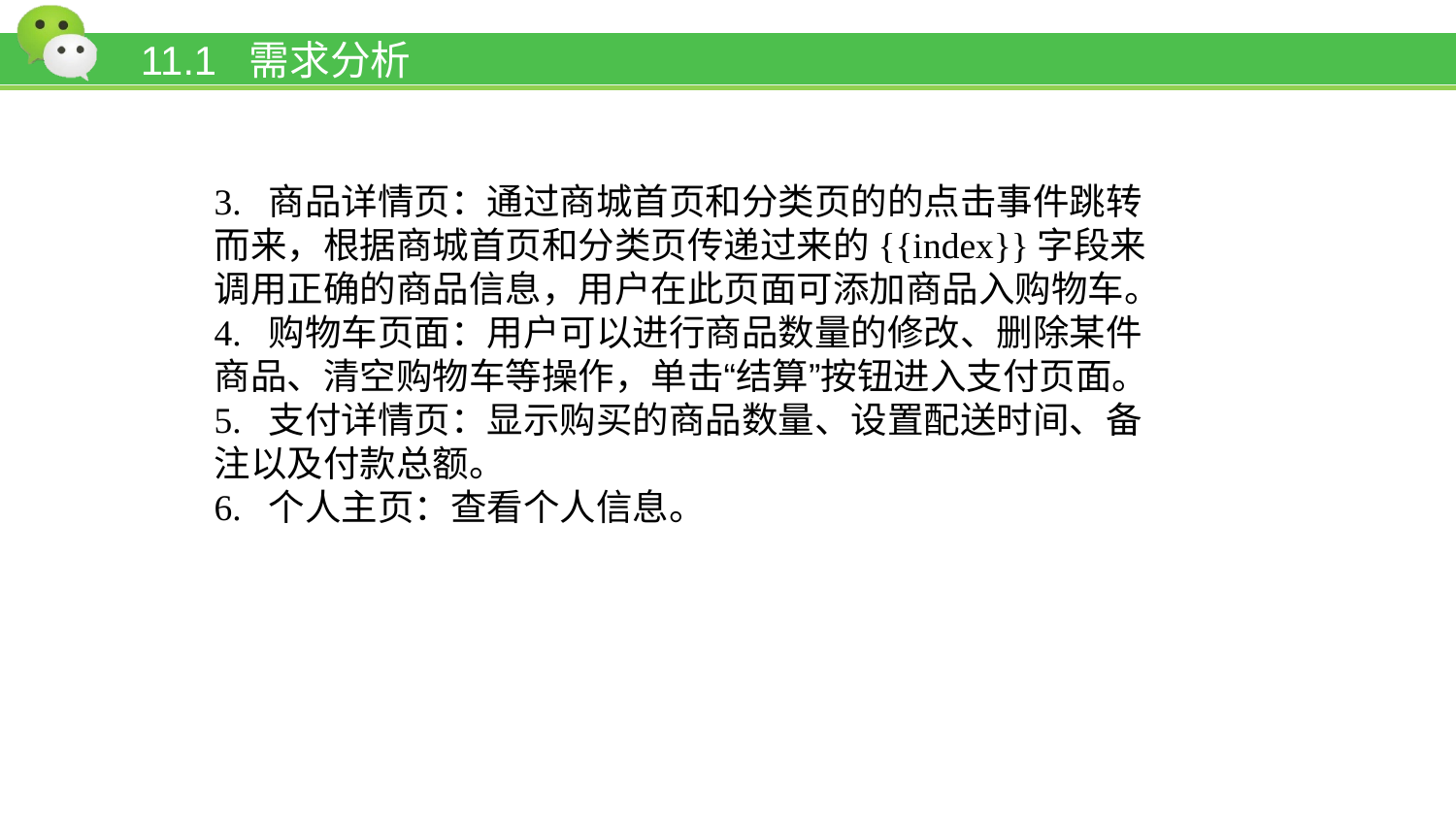

# 11.1  需求分析
3.  商品详情页：通过商城首页和分类页的的点击事件跳转而来，根据商城首页和分类页传递过来的{{index}}字段来调用正确的商品信息，用户在此页面可添加商品入购物车。
4.  购物车页面：用户可以进行商品数量的修改、删除某件商品、清空购物车等操作，单击“结算”按钮进入支付页面。
5.  支付详情页：显示购买的商品数量、设置配送时间、备注以及付款总额。
6.  个人主页：查看个人信息。